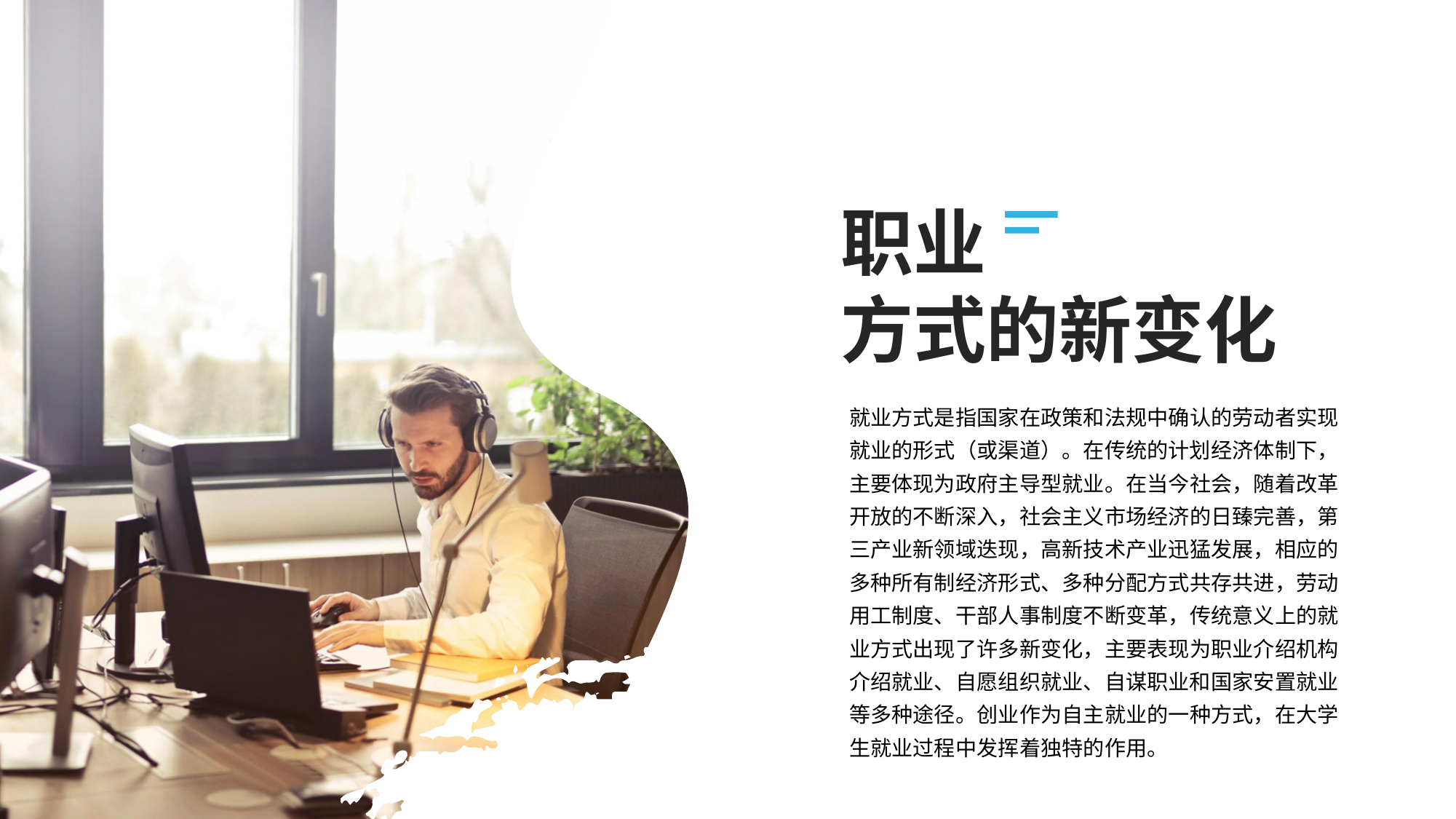

职业
方式的新变化

就业方式是指国家在政策和法规中确认的劳动者实现就业的形式（或渠道）。在传统的计划经济体制下，主要体现为政府主导型就业。在当今社会，随着改革开放的不断深入，社会主义市场经济的日臻完善，第三产业新领域迭现，高新技术产业迅猛发展，相应的多种所有制经济形式、多种分配方式共存共进，劳动用工制度、干部人事制度不断变革，传统意义上的就业方式出现了许多新变化，主要表现为职业介绍机构介绍就业、自愿组织就业、自谋职业和国家安置就业等多种途径。创业作为自主就业的一种方式，在大学生就业过程中发挥着独特的作用。